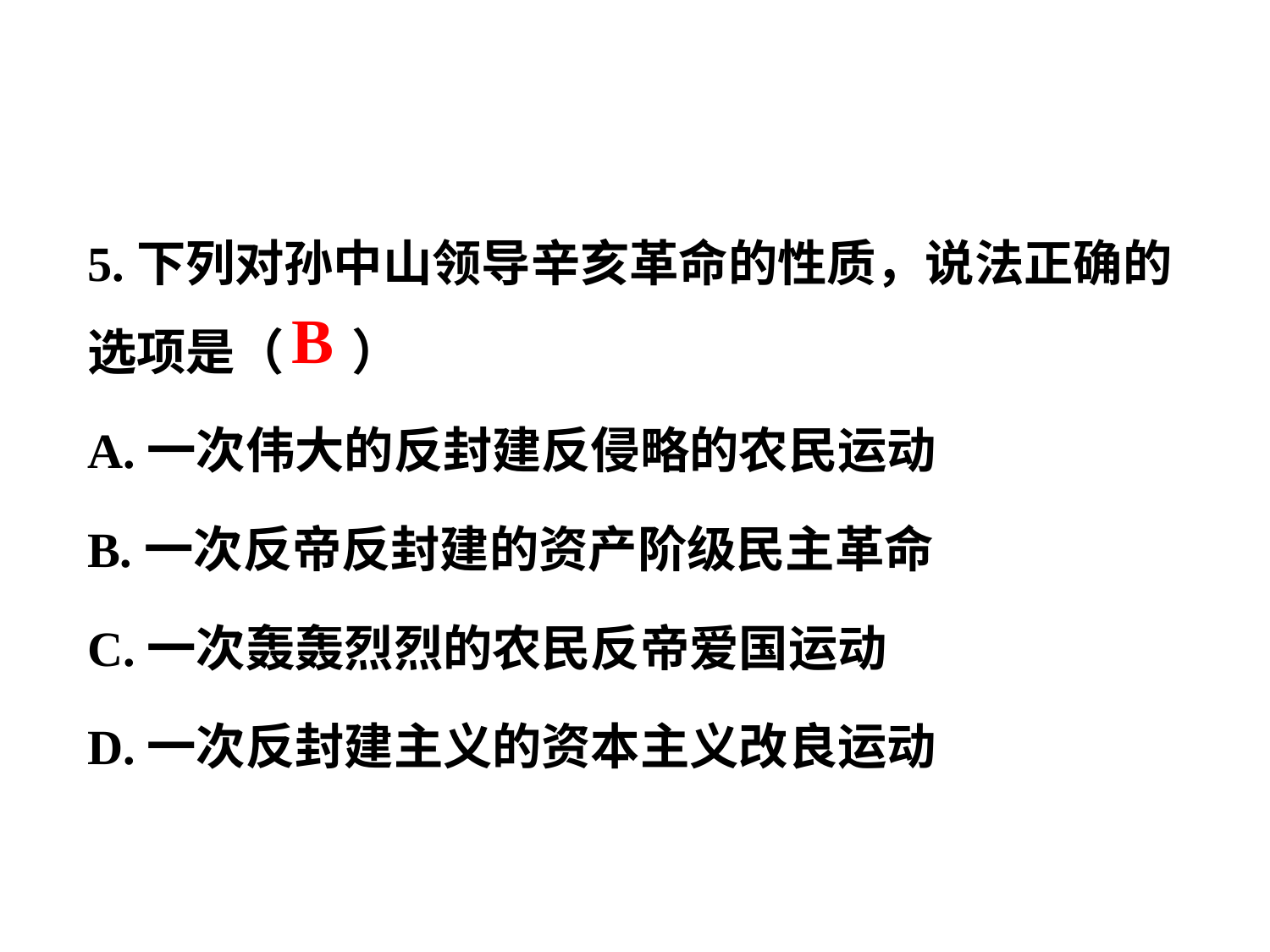

5.下列对孙中山领导辛亥革命的性质，说法正确的选项是（      ）
A.一次伟大的反封建反侵略的农民运动
B.一次反帝反封建的资产阶级民主革命
C.一次轰轰烈烈的农民反帝爱国运动
D.一次反封建主义的资本主义改良运动
  B